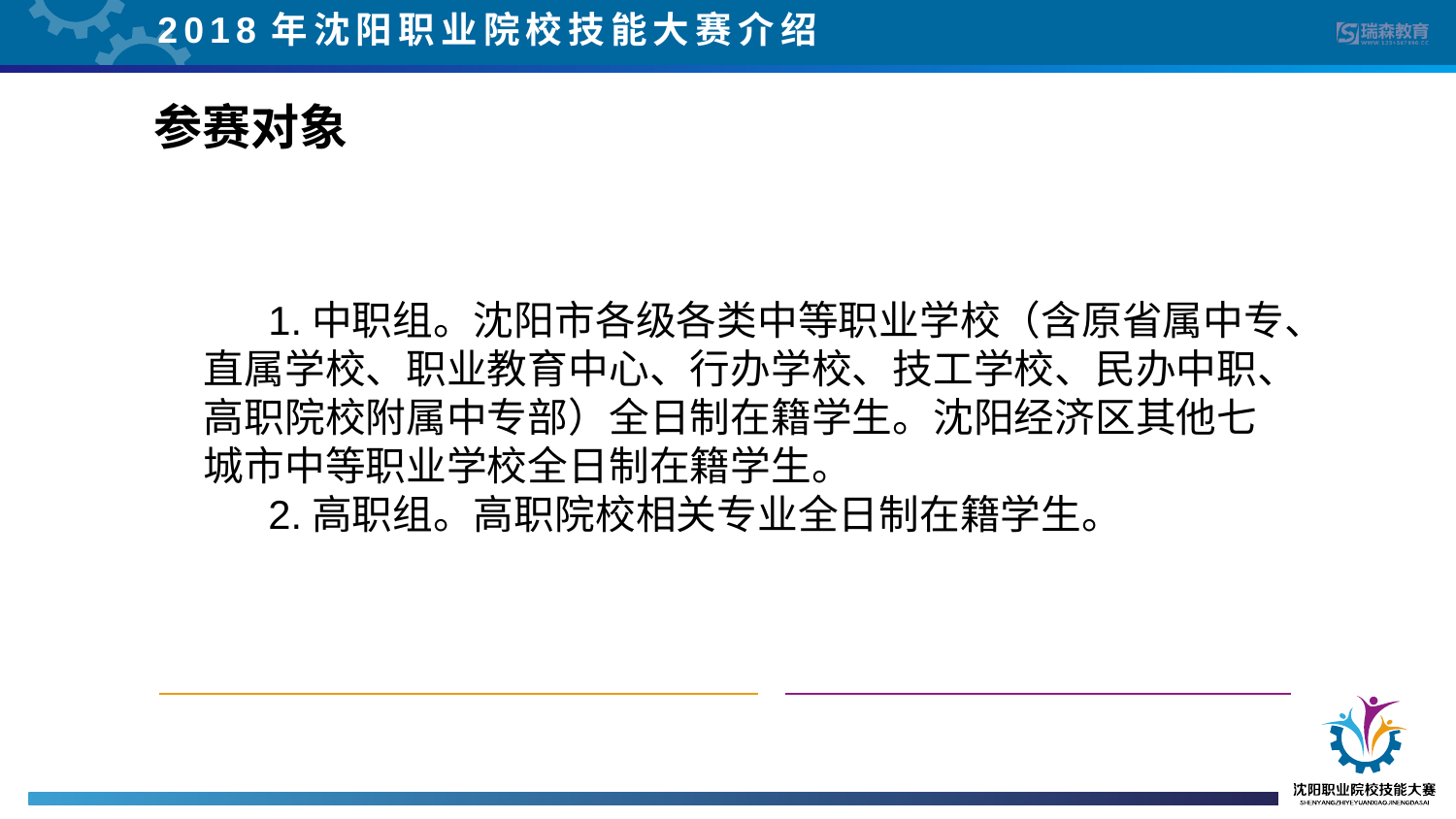

2018年沈阳职业院校技能大赛介绍
参赛对象大一、大赛中获得成绩
赛中获得成绩

1.中职组。沈阳市各级各类中等职业学校（含原省属中专、直属学校、职业教育中心、行办学校、技工学校、民办中职、高职院校附属中专部）全日制在籍学生。沈阳经济区其他七城市中等职业学校全日制在籍学生。
2.高职组。高职院校相关专业全日制在籍学生。